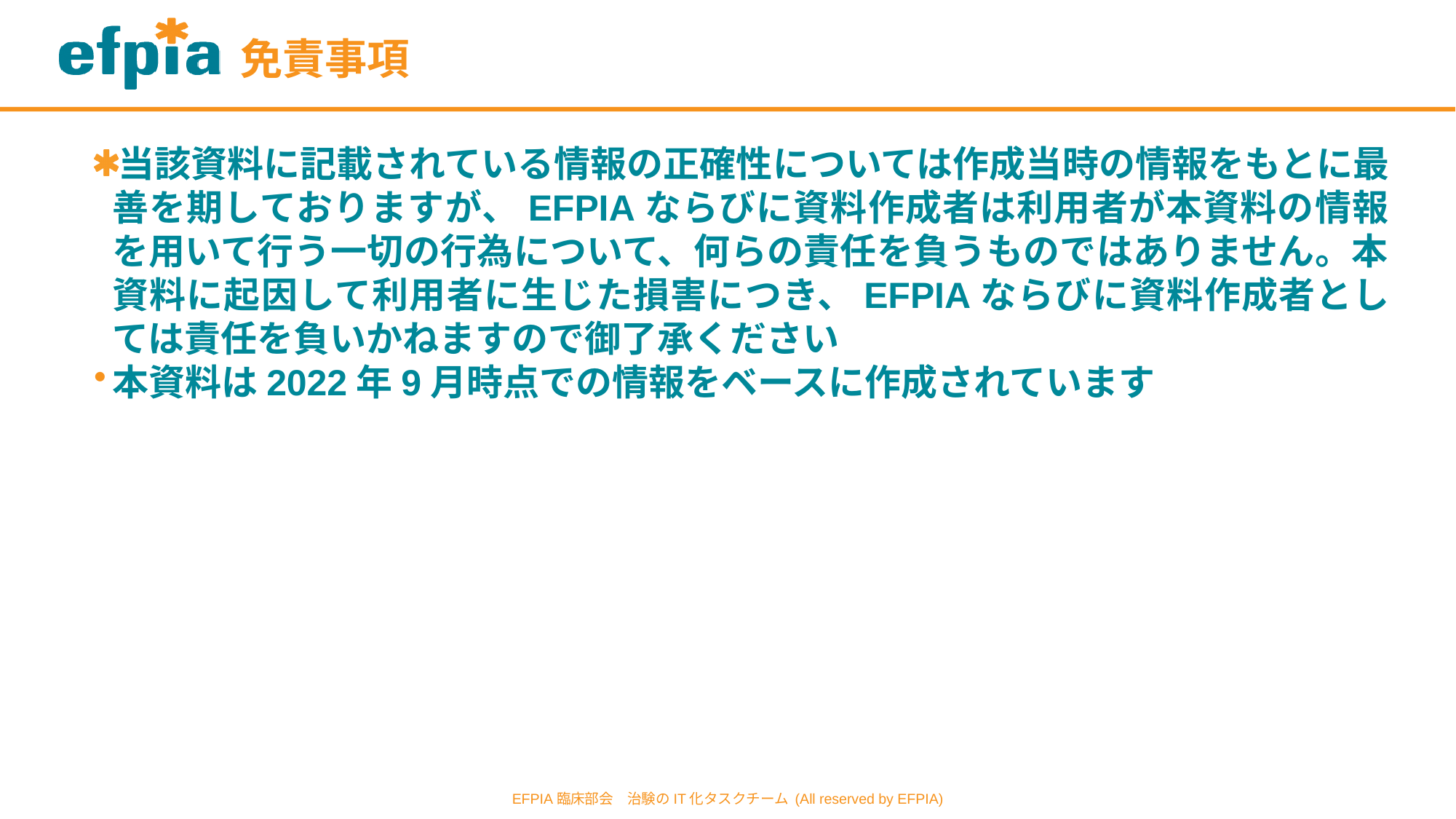

# 免責事項
当該資料に記載されている情報の正確性については作成当時の情報をもとに最善を期しておりますが、EFPIAならびに資料作成者は利用者が本資料の情報を用いて行う一切の行為について、何らの責任を負うものではありません。本資料に起因して利用者に生じた損害につき、EFPIAならびに資料作成者としては責任を負いかねますので御了承ください
本資料は2022年9月時点での情報をベースに作成されています

EFPIA臨床部会　治験のIT化タスクチーム (All reserved by EFPIA)